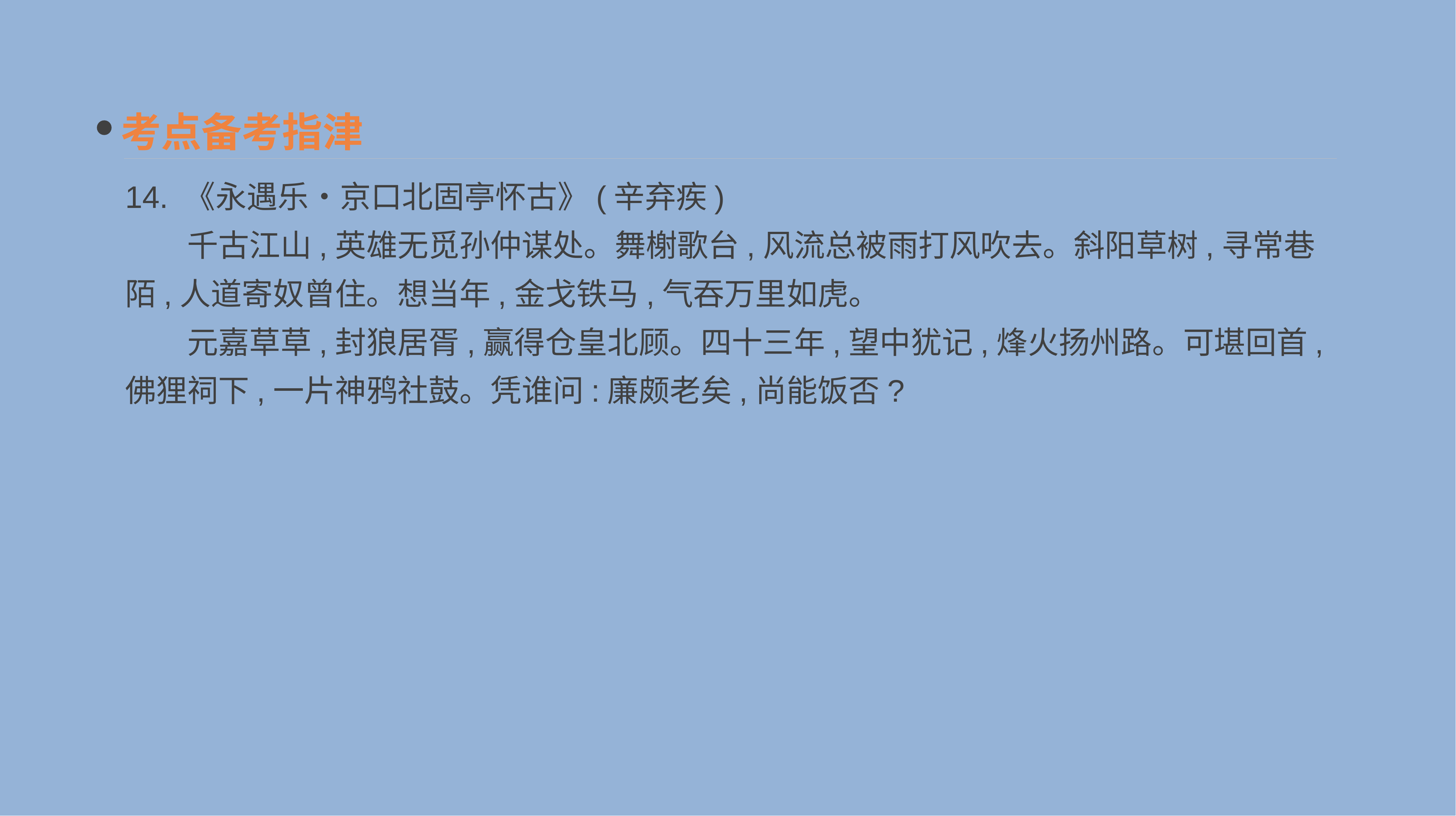

考点备考指津

14. 《永遇乐•京口北固亭怀古》(辛弃疾)
　　千古江山,英雄无觅孙仲谋处。舞榭歌台,风流总被雨打风吹去。斜阳草树,寻常巷陌,人道寄奴曾住。想当年,金戈铁马,气吞万里如虎。
　　元嘉草草,封狼居胥,赢得仓皇北顾。四十三年,望中犹记,烽火扬州路。可堪回首,佛狸祠下,一片神鸦社鼓。凭谁问:廉颇老矣,尚能饭否?